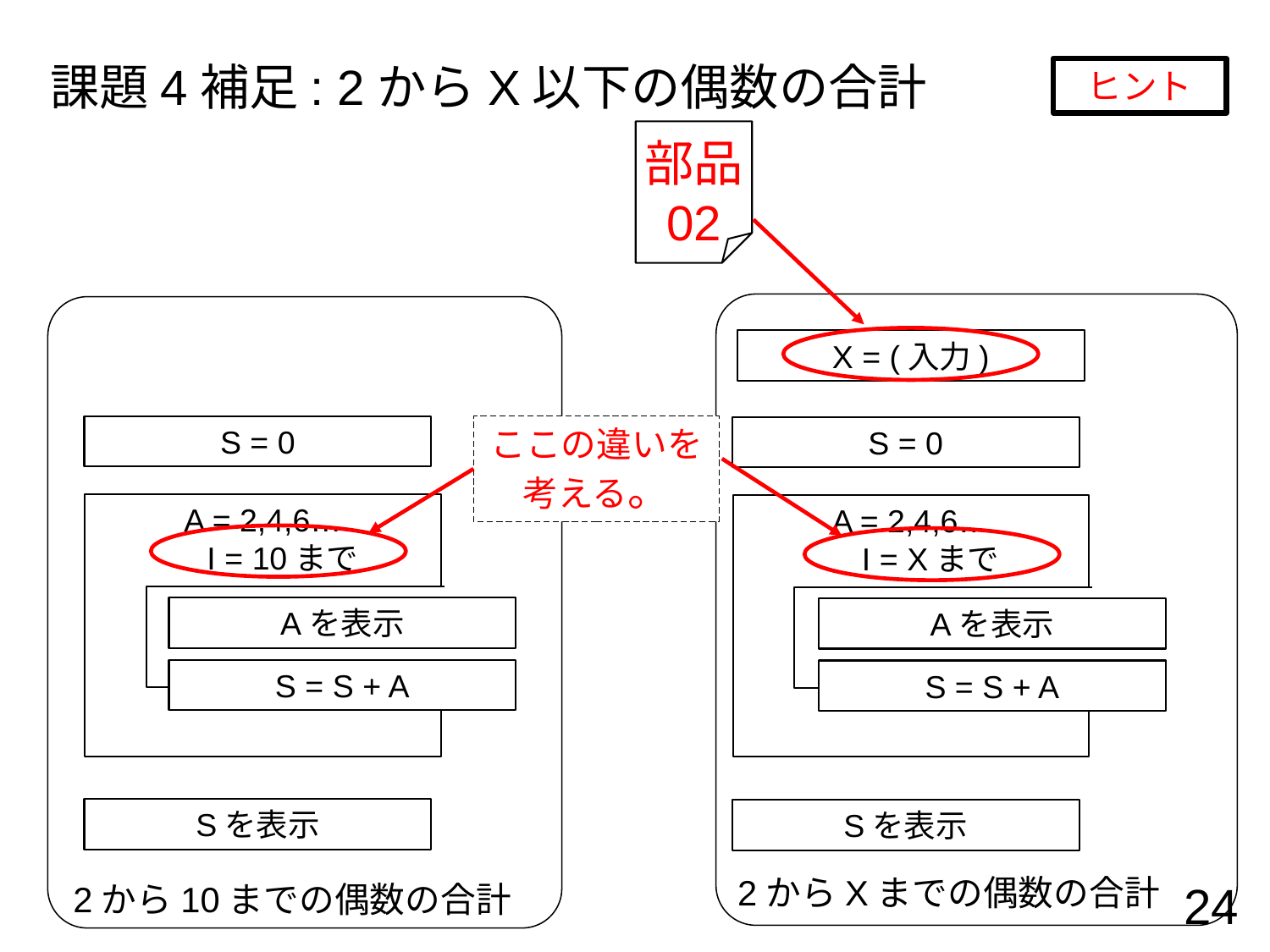

課題4補足: 2からX以下の偶数の合計
ヒント

部品
02

X = (入力)
ここの違いを
考える。
S = 0
S = 0
A = 2,4,6…
　I = 10まで

A = 2,4,6…
　I = Xまで

Aを表示
Aを表示
S = S + A
S = S + A
Sを表示
Sを表示
2からXまでの偶数の合計
24
2から10までの偶数の合計